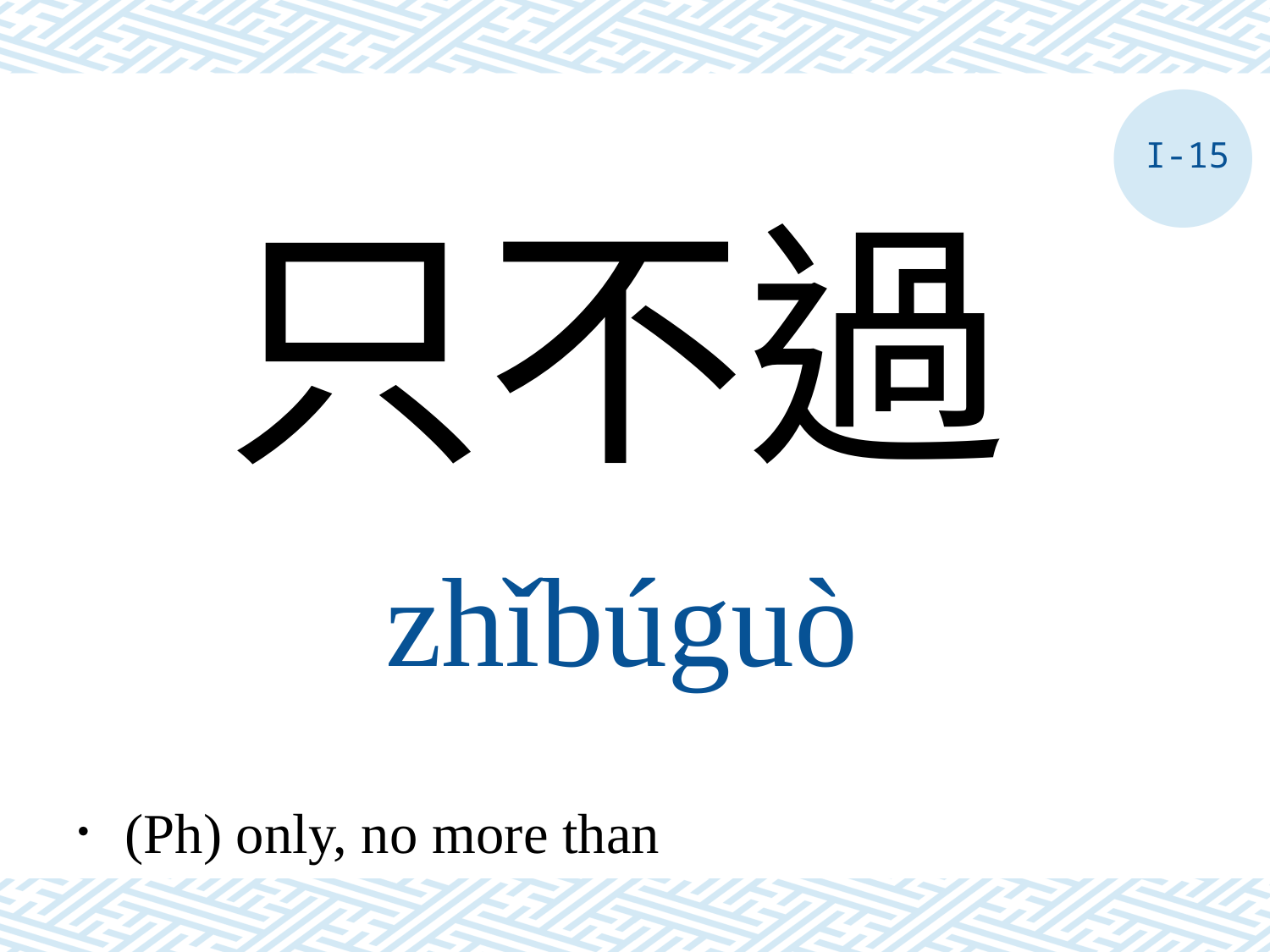

I-15

只不過
zhǐbúguò
．(Ph) only, no more than